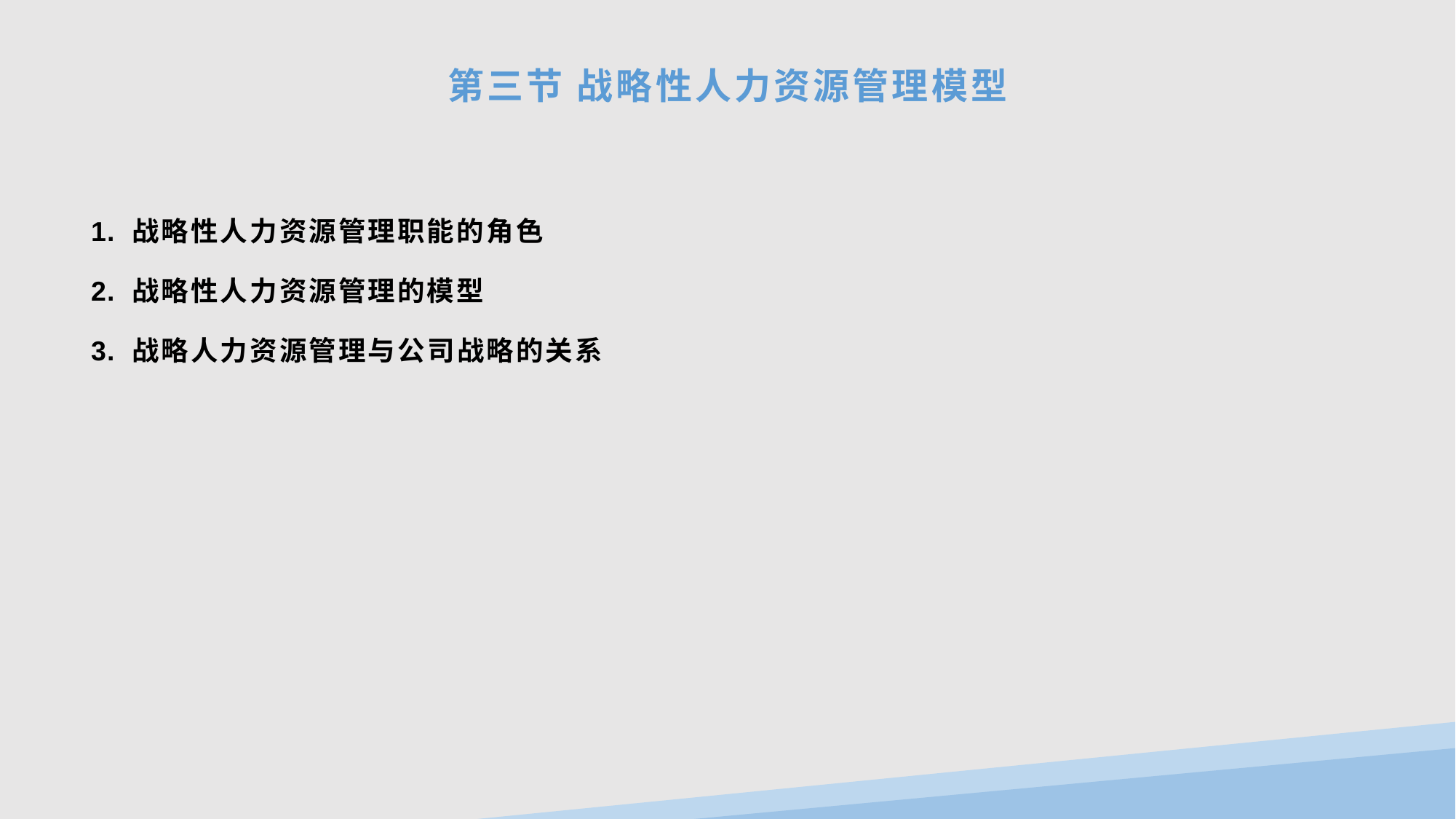

# 第三节 战略性人力资源管理模型
战略性人力资源管理职能的角色
战略性人力资源管理的模型
战略人力资源管理与公司战略的关系